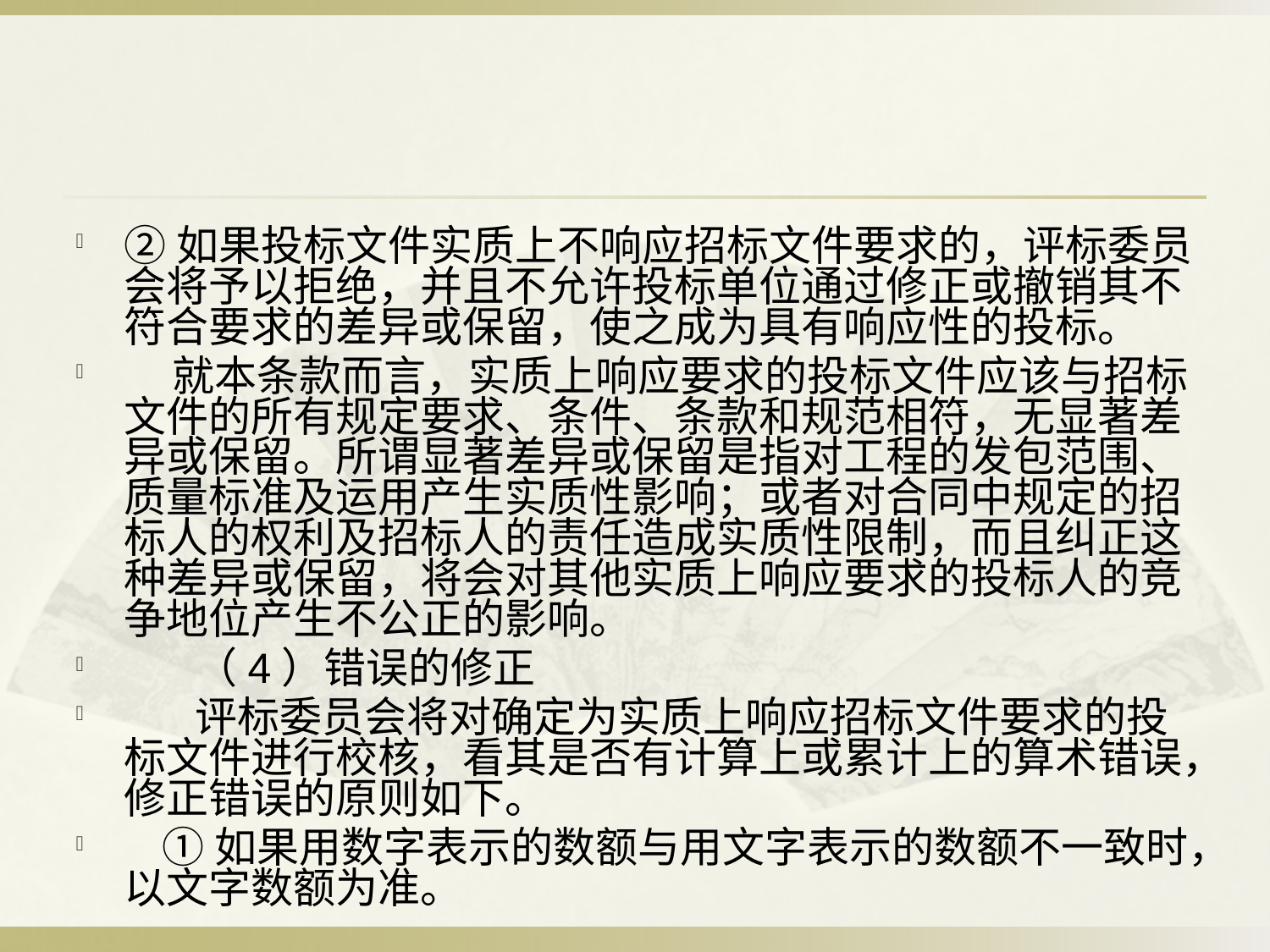

#
②如果投标文件实质上不响应招标文件要求的，评标委员会将予以拒绝，并且不允许投标单位通过修正或撤销其不符合要求的差异或保留，使之成为具有响应性的投标。
    就本条款而言，实质上响应要求的投标文件应该与招标文件的所有规定要求、条件、条款和规范相符，无显著差异或保留。所谓显著差异或保留是指对工程的发包范围、质量标准及运用产生实质性影响；或者对合同中规定的招标人的权利及招标人的责任造成实质性限制，而且纠正这种差异或保留，将会对其他实质上响应要求的投标人的竞争地位产生不公正的影响。
 　 （4）错误的修正
 　 评标委员会将对确定为实质上响应招标文件要求的投标文件进行校核，看其是否有计算上或累计上的算术错误，修正错误的原则如下。
    ①如果用数字表示的数额与用文字表示的数额不一致时，以文字数额为准。